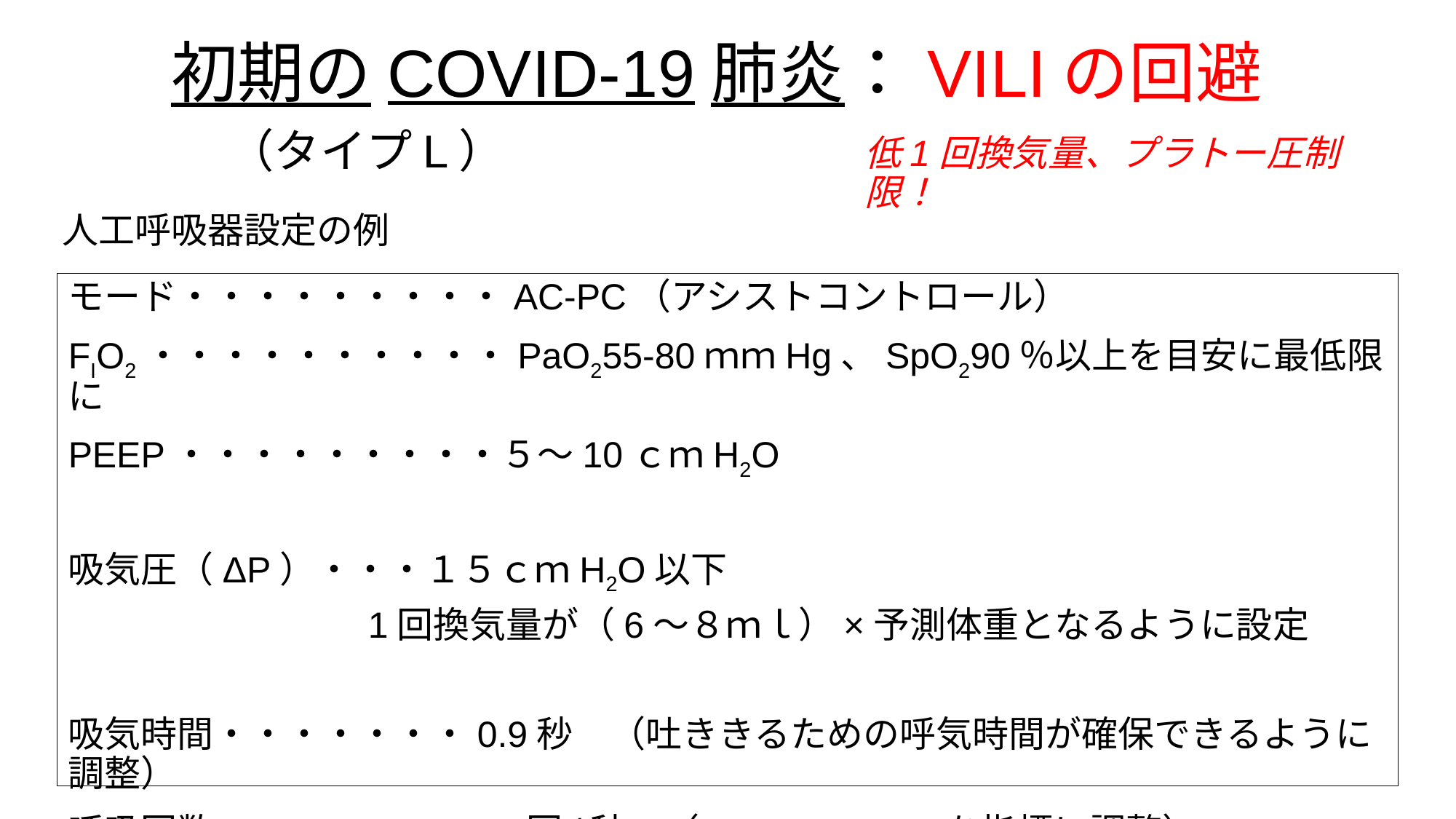

# 初期のCOVID-19肺炎：VILIの回避
（タイプL）
低1回換気量、プラトー圧制限！
人工呼吸器設定の例
モード・・・・・・・・・AC-PC（アシストコントロール）
FIO2・・・・・・・・・・PaO255-80ｍｍHg、SpO290％以上を目安に最低限に
PEEP・・・・・・・・・５～10ｃｍH2O

吸気圧（ΔP）・・・１５ｃｍH2O以下
		　　1回換気量が（6～８ｍｌ）×予測体重となるように設定

吸気時間・・・・・・・0.9秒　（吐ききるための呼気時間が確保できるように調整）
呼吸回数・・・・・・・20回/秒　（ｐH、PaCO2を指標に調整）